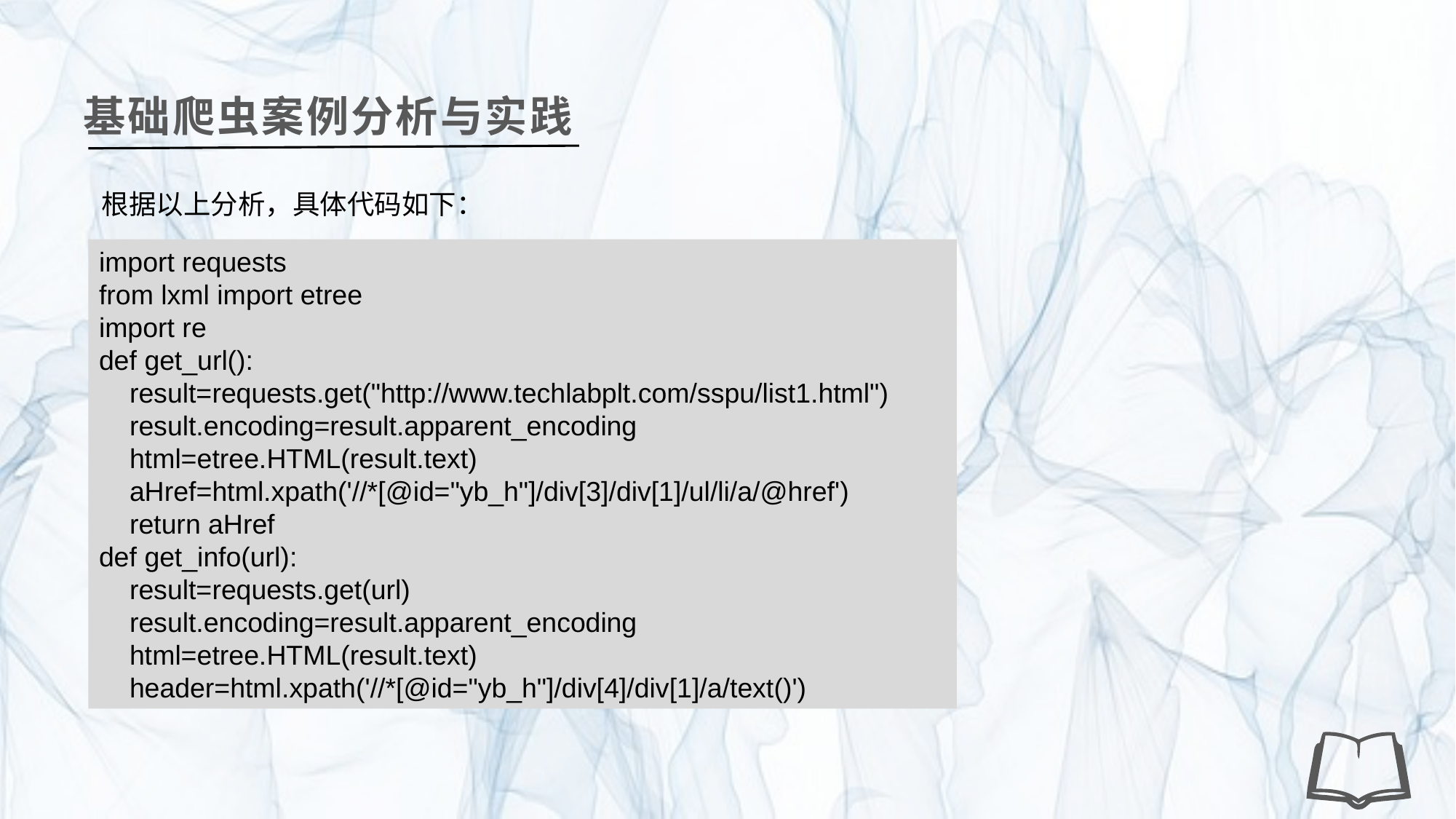

基础爬虫案例分析与实践
根据以上分析，具体代码如下：
import requests
from lxml import etree
import re
def get_url():
    result=requests.get("http://www.techlabplt.com/sspu/list1.html")
    result.encoding=result.apparent_encoding
    html=etree.HTML(result.text)
    aHref=html.xpath('//*[@id="yb_h"]/div[3]/div[1]/ul/li/a/@href')
    return aHref
def get_info(url):
    result=requests.get(url)
    result.encoding=result.apparent_encoding
    html=etree.HTML(result.text)
    header=html.xpath('//*[@id="yb_h"]/div[4]/div[1]/a/text()')

12